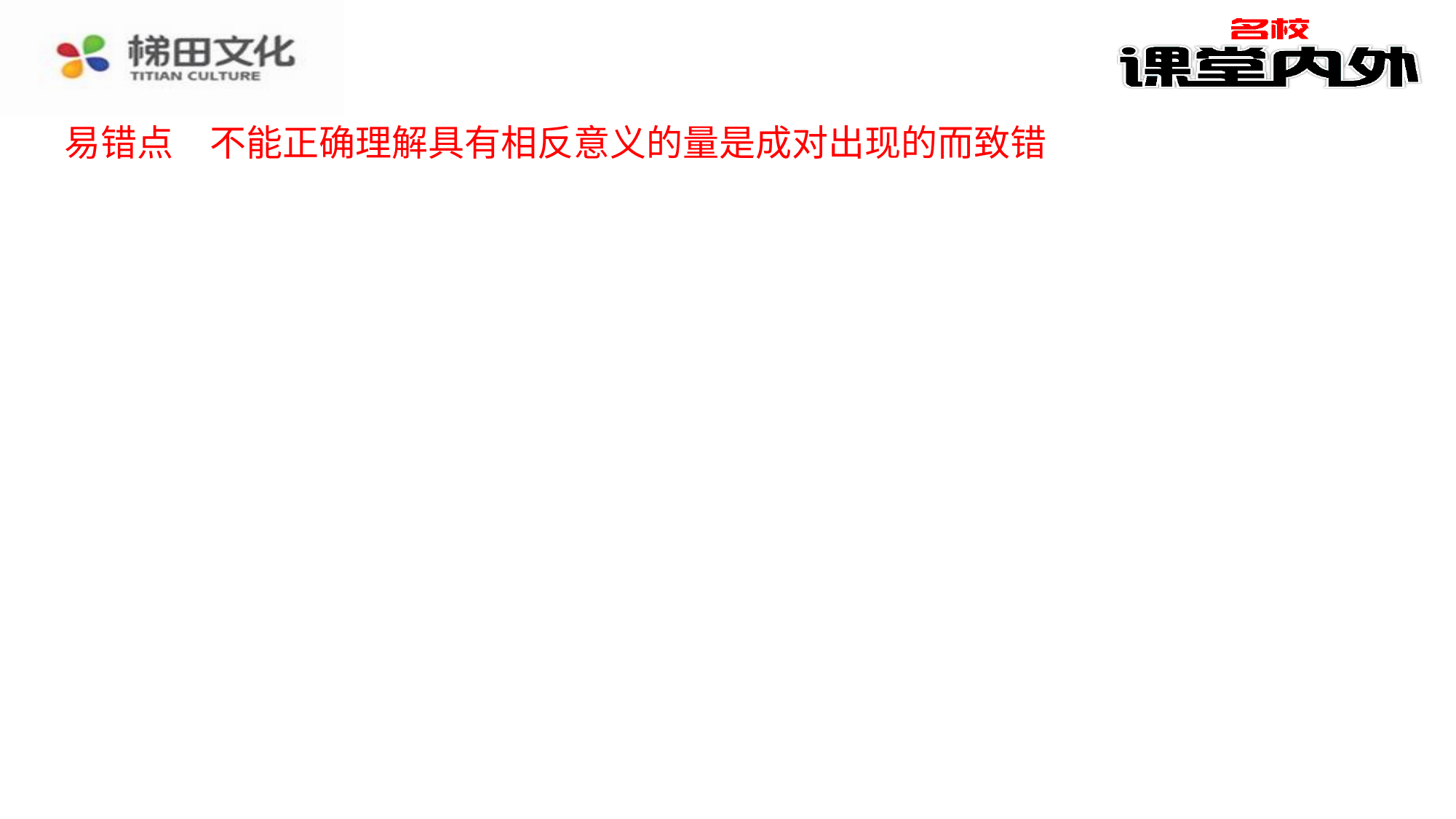

易错点　不能正确理解具有相反意义的量是成对出现的而致错
易错点　不能正确理解具有相反意义的量是成对出现的而致错